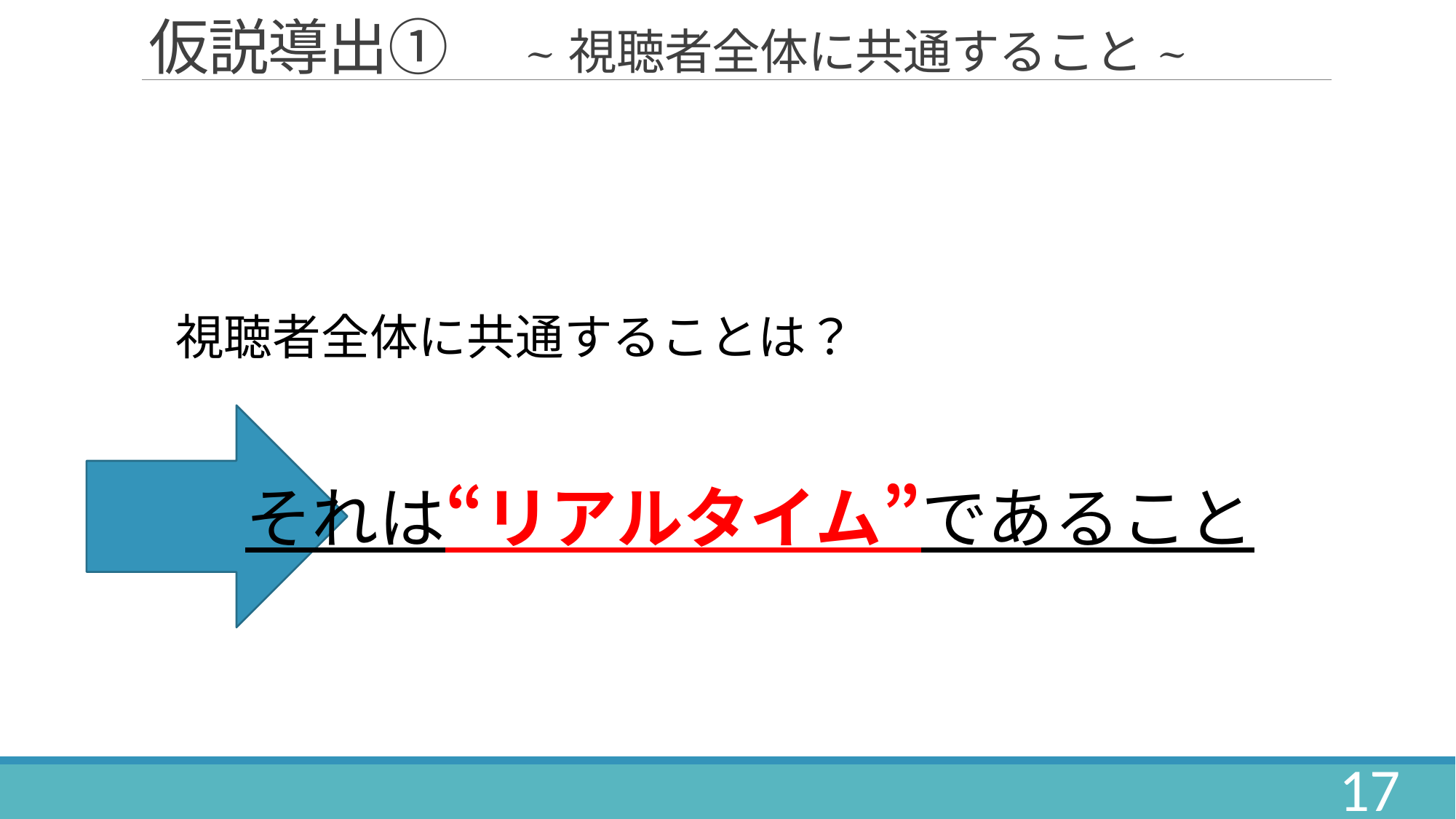

# 仮説導出①　~視聴者全体に共通すること~
視聴者全体に共通することは？

それは“リアルタイム”であること
17